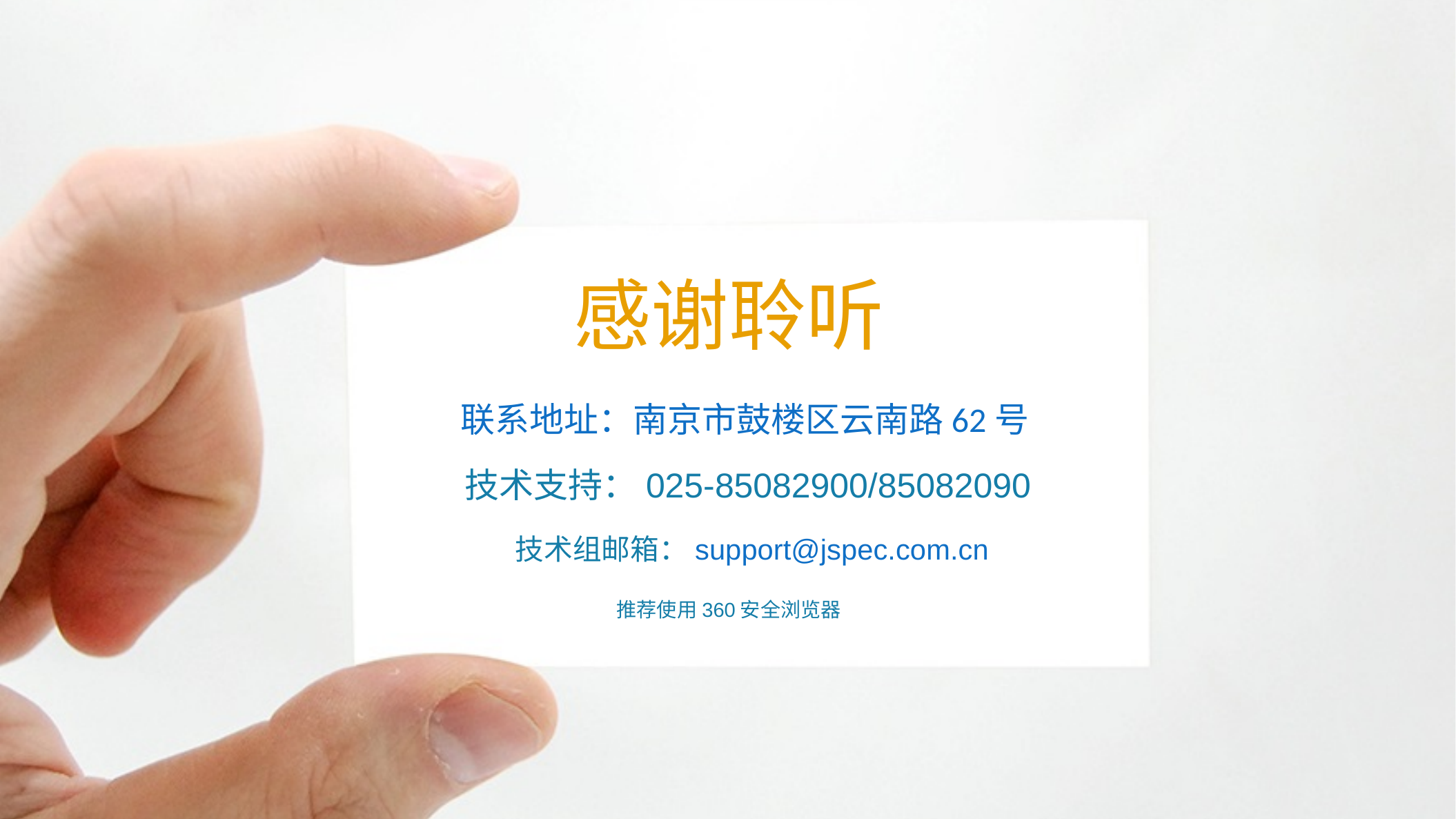

DAD
感谢聆听
联系地址：南京市鼓楼区云南路62号
技术支持：025-85082900/85082090
技术组邮箱：support@jspec.com.cn
推荐使用360安全浏览器